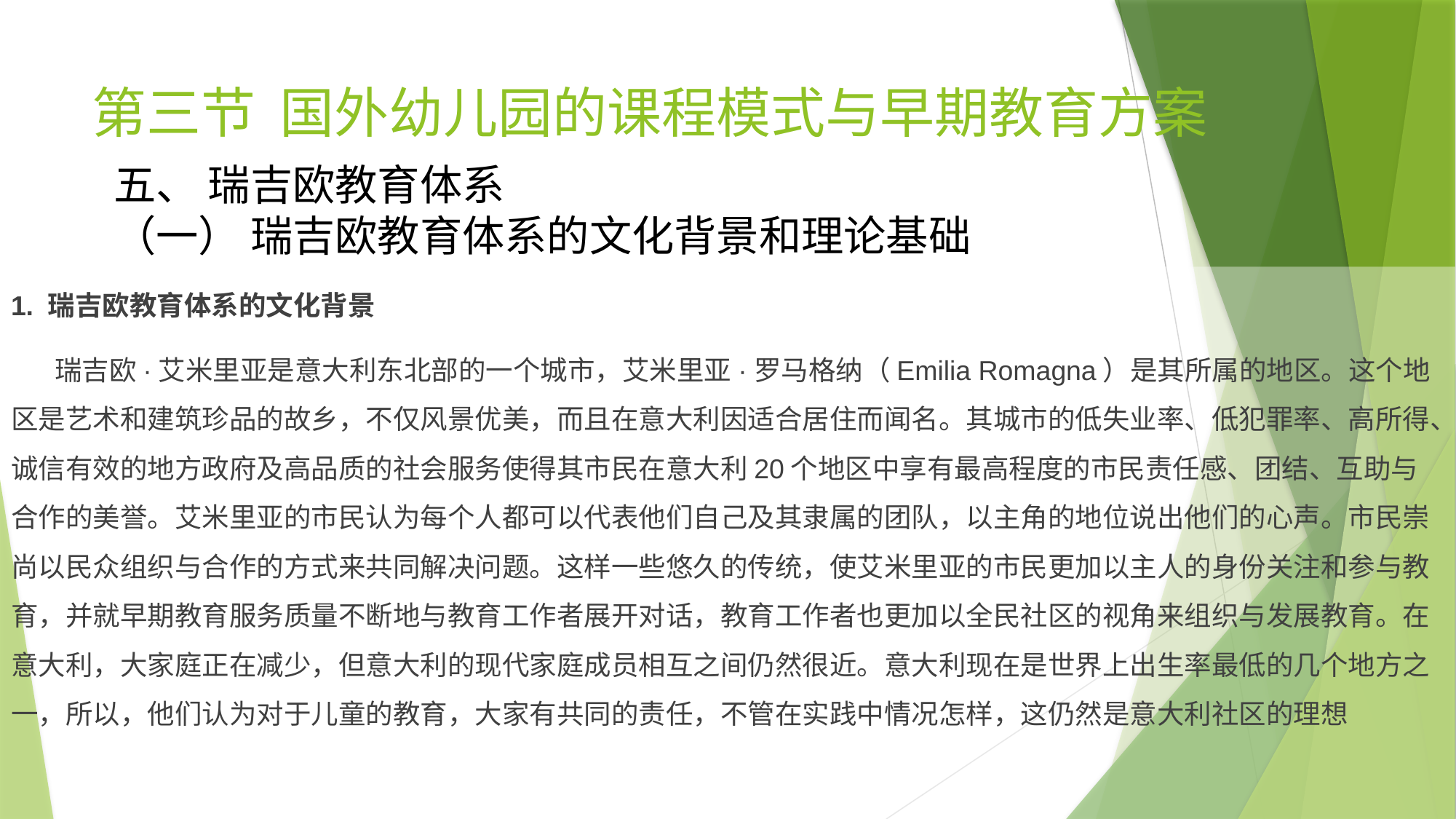

# 第三节  国外幼儿园的课程模式与早期教育方案
五、 瑞吉欧教育体系
（一） 瑞吉欧教育体系的文化背景和理论基础
1. 瑞吉欧教育体系的文化背景
      瑞吉欧·艾米里亚是意大利东北部的一个城市，艾米里亚·罗马格纳（Emilia Romagna）是其所属的地区。这个地区是艺术和建筑珍品的故乡，不仅风景优美，而且在意大利因适合居住而闻名。其城市的低失业率、低犯罪率、高所得、诚信有效的地方政府及高品质的社会服务使得其市民在意大利20个地区中享有最高程度的市民责任感、团结、互助与合作的美誉。艾米里亚的市民认为每个人都可以代表他们自己及其隶属的团队，以主角的地位说出他们的心声。市民崇尚以民众组织与合作的方式来共同解决问题。这样一些悠久的传统，使艾米里亚的市民更加以主人的身份关注和参与教育，并就早期教育服务质量不断地与教育工作者展开对话，教育工作者也更加以全民社区的视角来组织与发展教育。在意大利，大家庭正在减少，但意大利的现代家庭成员相互之间仍然很近。意大利现在是世界上出生率最低的几个地方之一，所以，他们认为对于儿童的教育，大家有共同的责任，不管在实践中情况怎样，这仍然是意大利社区的理想